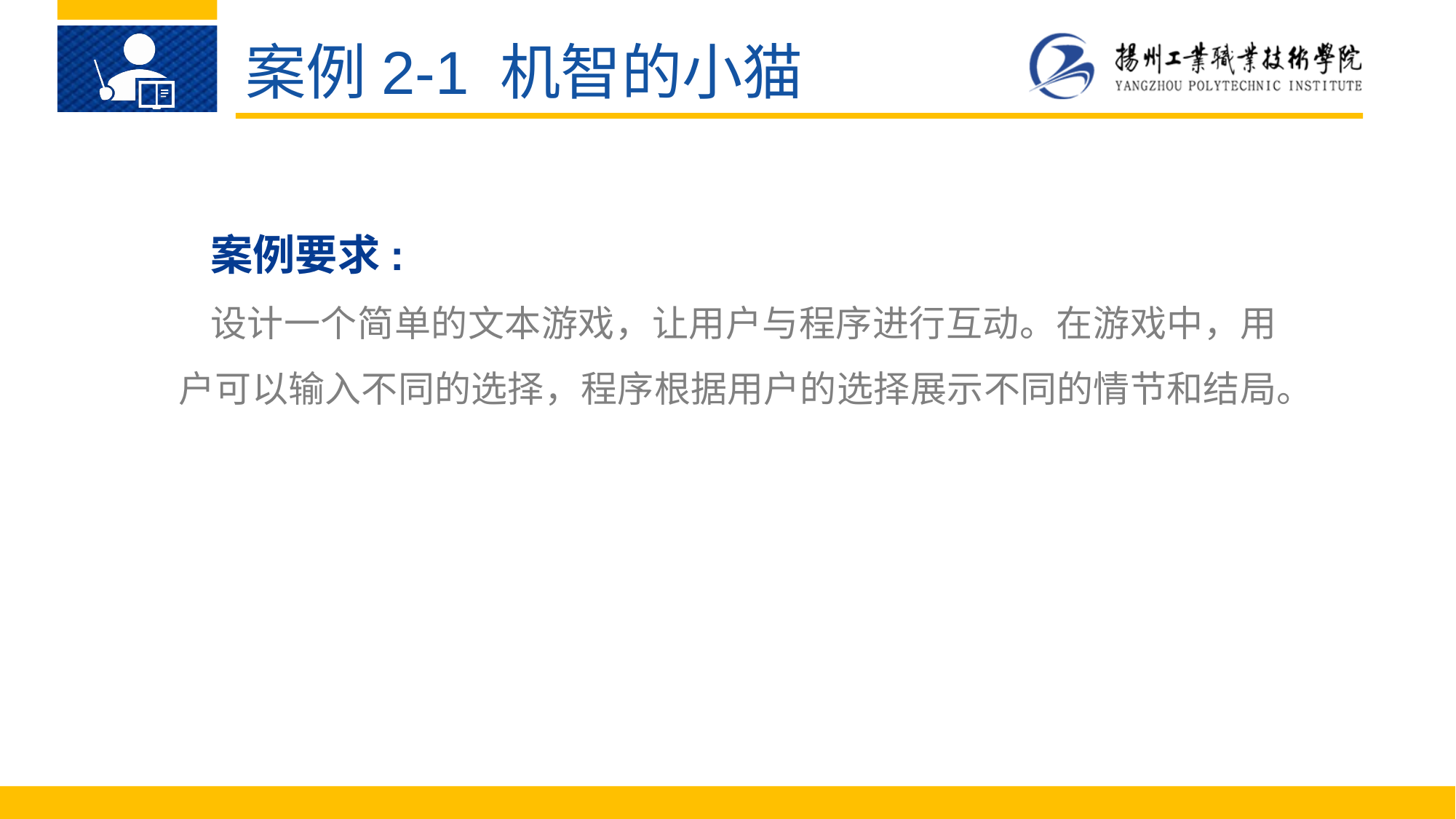

案例2-1 机智的小猫
案例要求:
设计一个简单的文本游戏，让用户与程序进行互动。在游戏中，用户可以输入不同的选择，程序根据用户的选择展示不同的情节和结局。